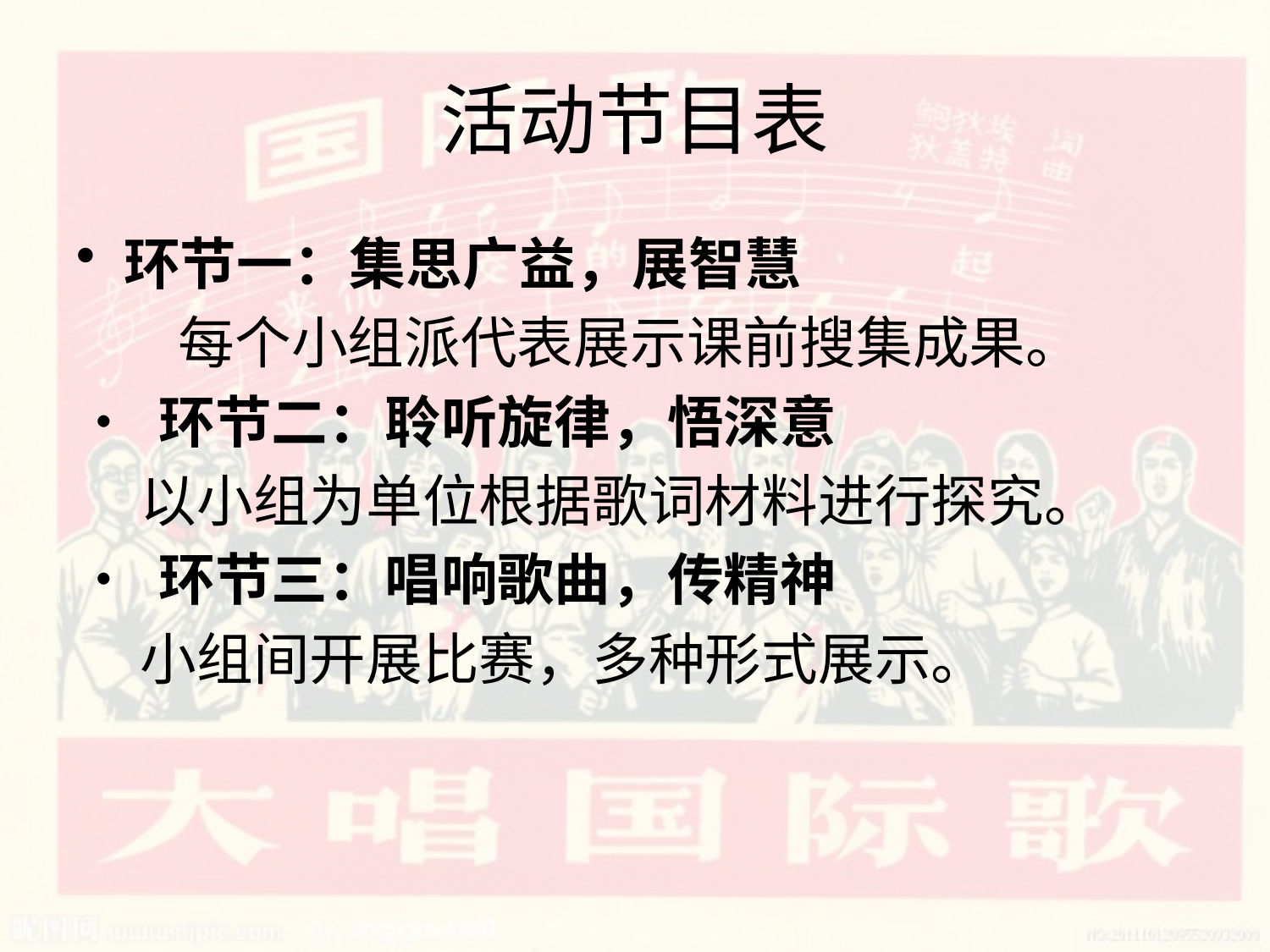

# 活动节目表
环节一：集思广益，展智慧
       每个小组派代表展示课前搜集成果。
• 环节二：聆听旋律，悟深意
    以小组为单位根据歌词材料进行探究。
• 环节三：唱响歌曲，传精神
    小组间开展比赛，多种形式展示。